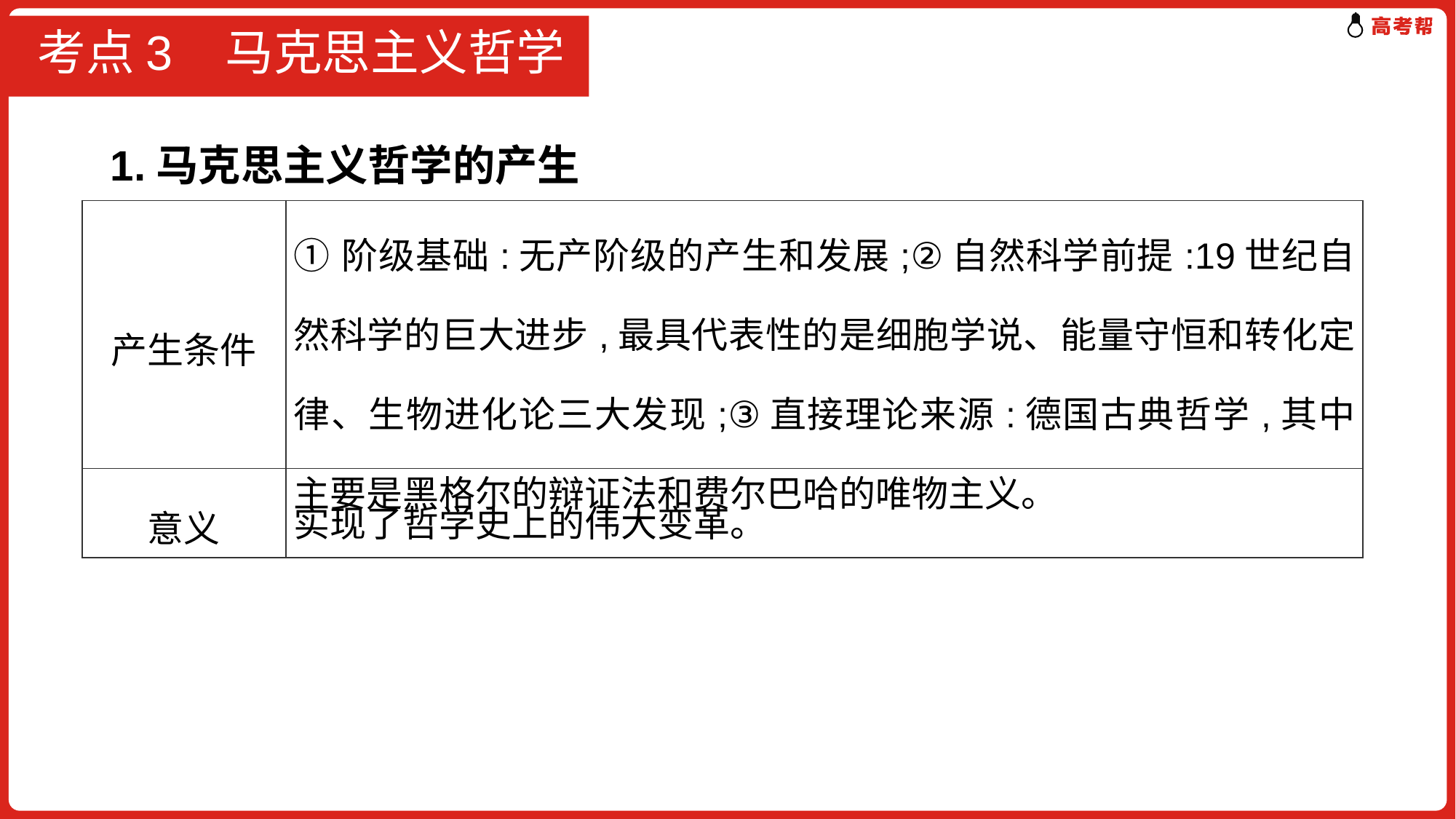

# 考点3   马克思主义哲学
1.马克思主义哲学的产生

| 产生条件 | ①阶级基础:无产阶级的产生和发展;②自然科学前提:19世纪自然科学的巨大进步,最具代表性的是细胞学说、能量守恒和转化定律、生物进化论三大发现;③直接理论来源:德国古典哲学,其中主要是黑格尔的辩证法和费尔巴哈的唯物主义。 |
| --- | --- |
| 意义 | 实现了哲学史上的伟大变革。 |